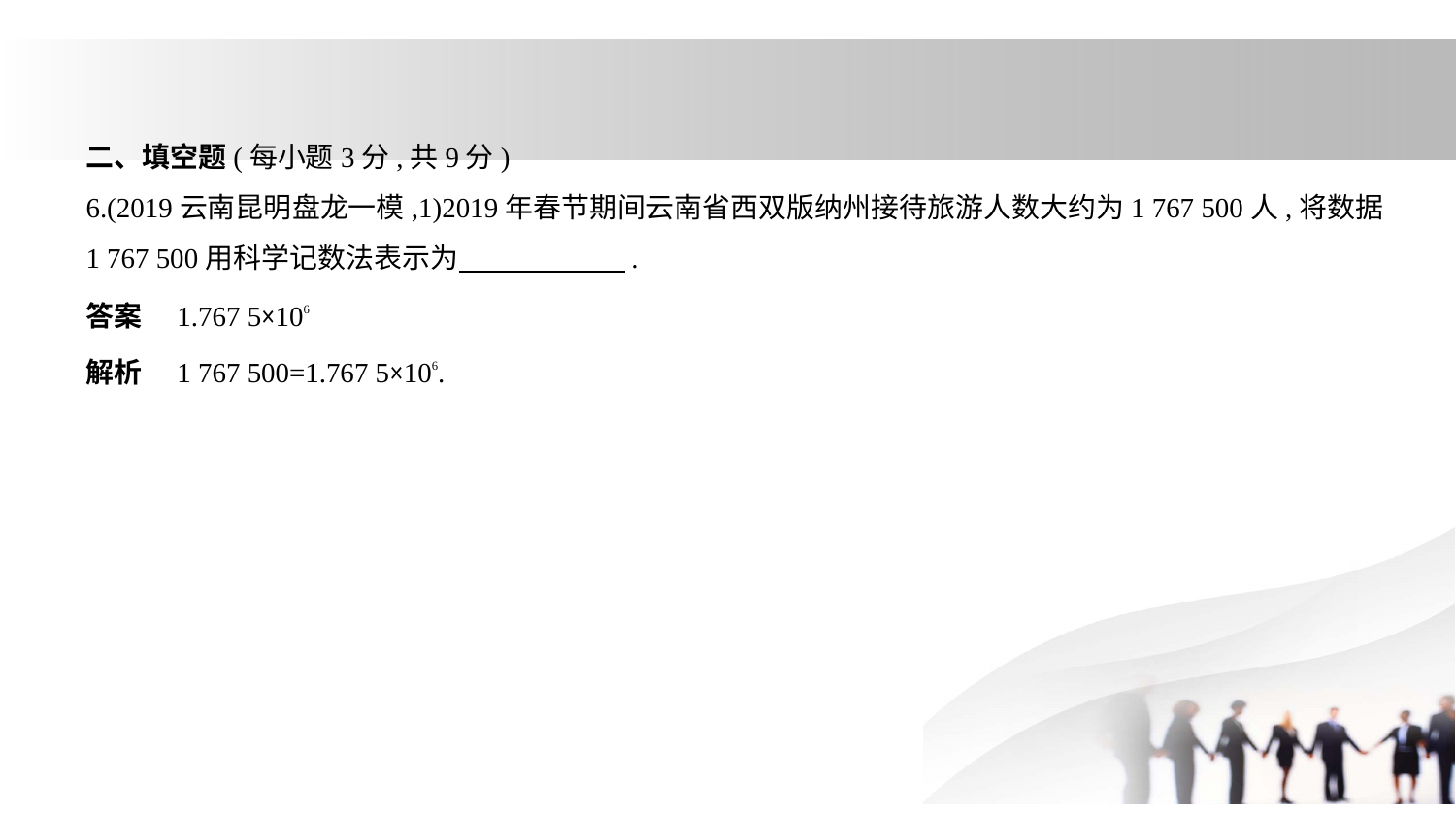

二、填空题(每小题3分,共9分)
6.(2019云南昆明盘龙一模,1)2019年春节期间云南省西双版纳州接待旅游人数大约为1 767 500人,将数据
1 767 500用科学记数法表示为　　　　　    .
答案　1.767 5×106
解析　1 767 500=1.767 5×106.